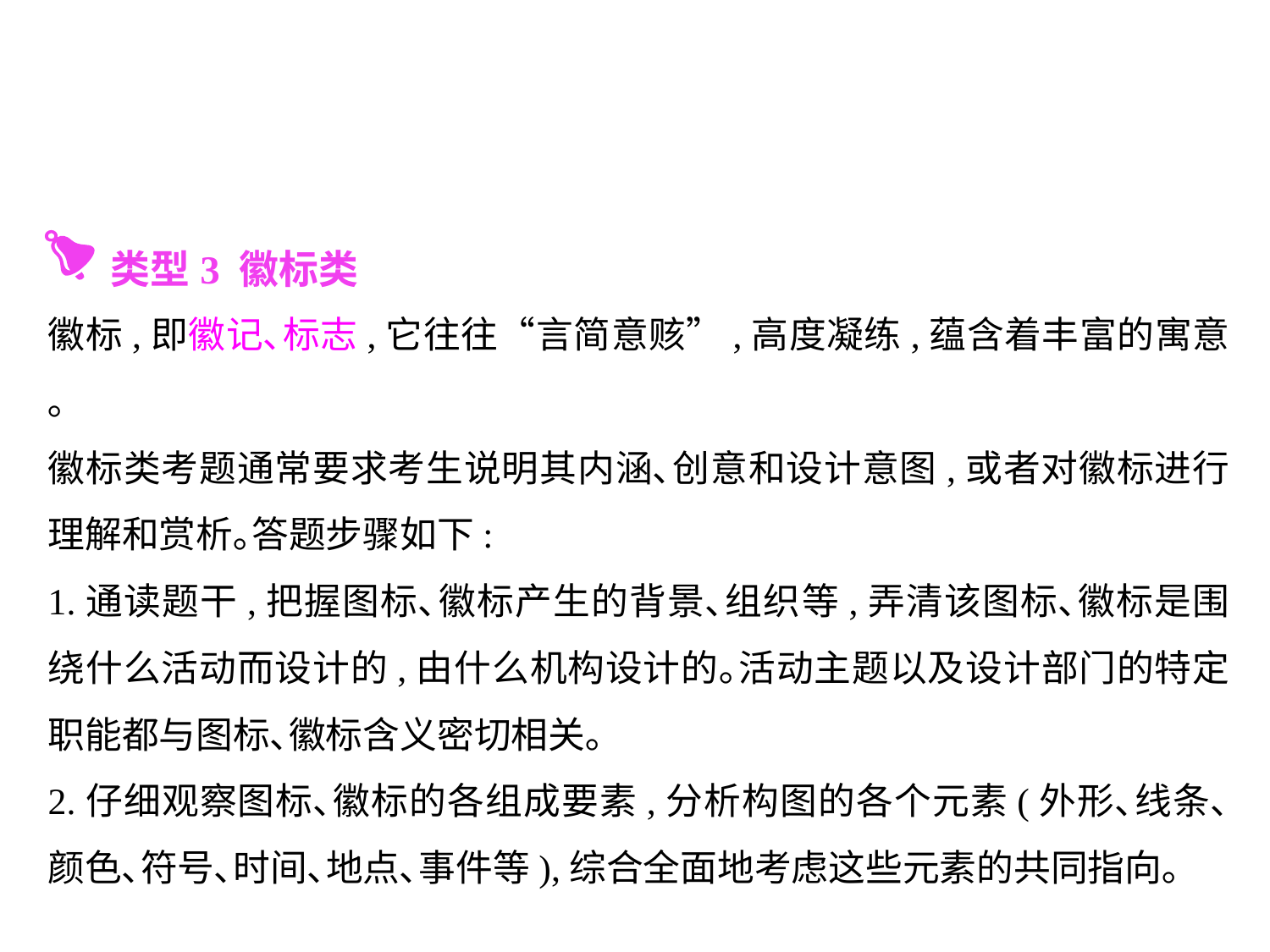

类型3 徽标类

徽标,即徽记､标志,它往往“言简意赅”,高度凝练,蕴含着丰富的寓意｡
徽标类考题通常要求考生说明其内涵､创意和设计意图,或者对徽标进行理解和赏析｡答题步骤如下:
1.通读题干,把握图标､徽标产生的背景､组织等,弄清该图标､徽标是围绕什么活动而设计的,由什么机构设计的｡活动主题以及设计部门的特定职能都与图标､徽标含义密切相关｡
2.仔细观察图标､徽标的各组成要素,分析构图的各个元素(外形､线条､颜色､符号､时间､地点､事件等),综合全面地考虑这些元素的共同指向｡